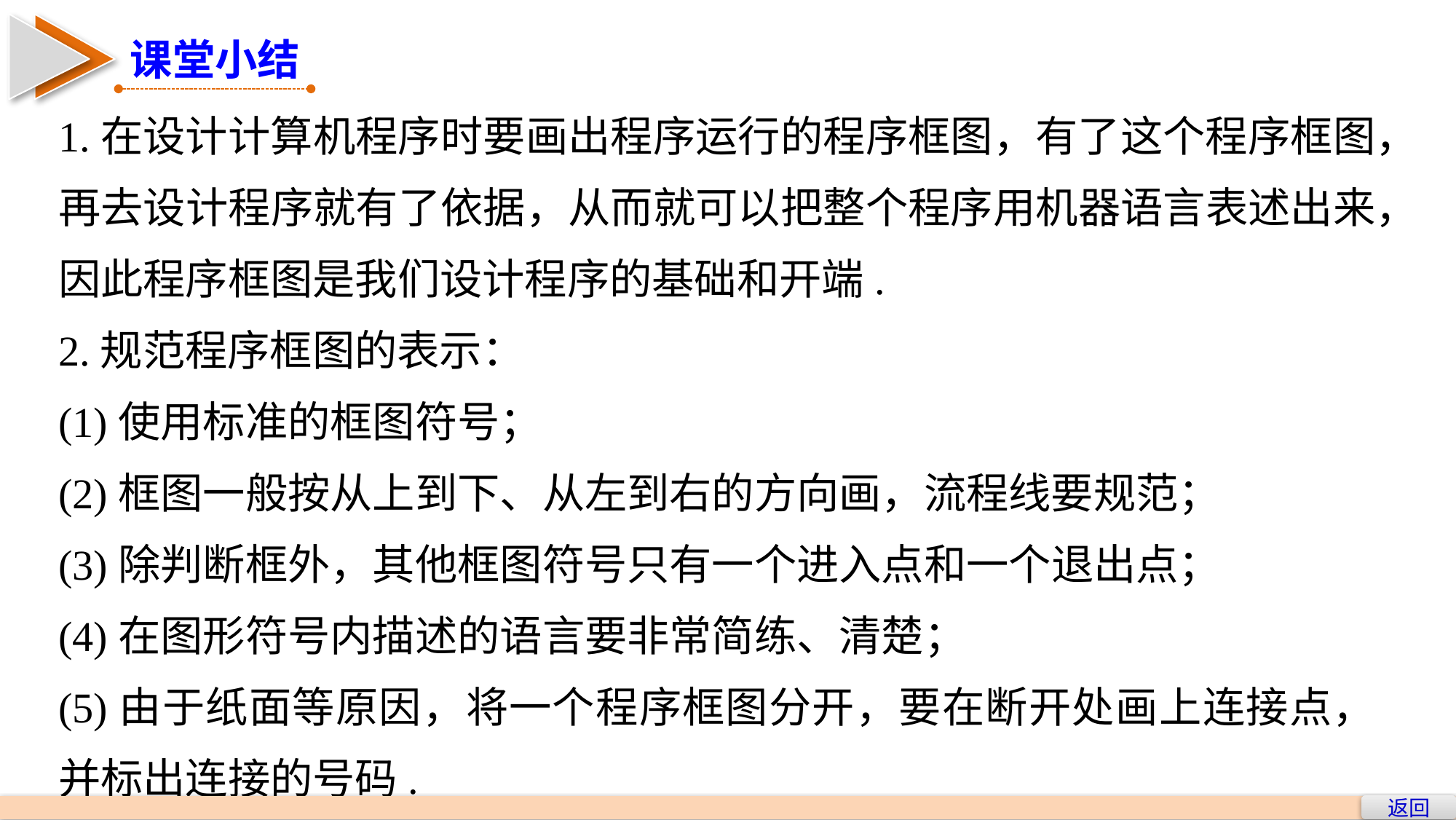

课堂小结
1.在设计计算机程序时要画出程序运行的程序框图，有了这个程序框图，再去设计程序就有了依据，从而就可以把整个程序用机器语言表述出来，因此程序框图是我们设计程序的基础和开端.
2.规范程序框图的表示：
(1)使用标准的框图符号；
(2)框图一般按从上到下、从左到右的方向画，流程线要规范；
(3)除判断框外，其他框图符号只有一个进入点和一个退出点；
(4)在图形符号内描述的语言要非常简练、清楚；
(5)由于纸面等原因，将一个程序框图分开，要在断开处画上连接点，并标出连接的号码.
返回